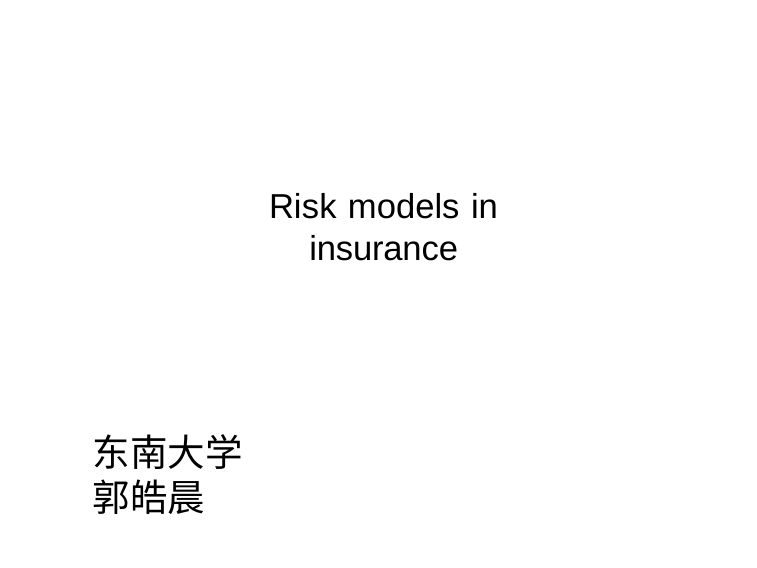

# Risk models in insurance
东南大学
郭皓晨